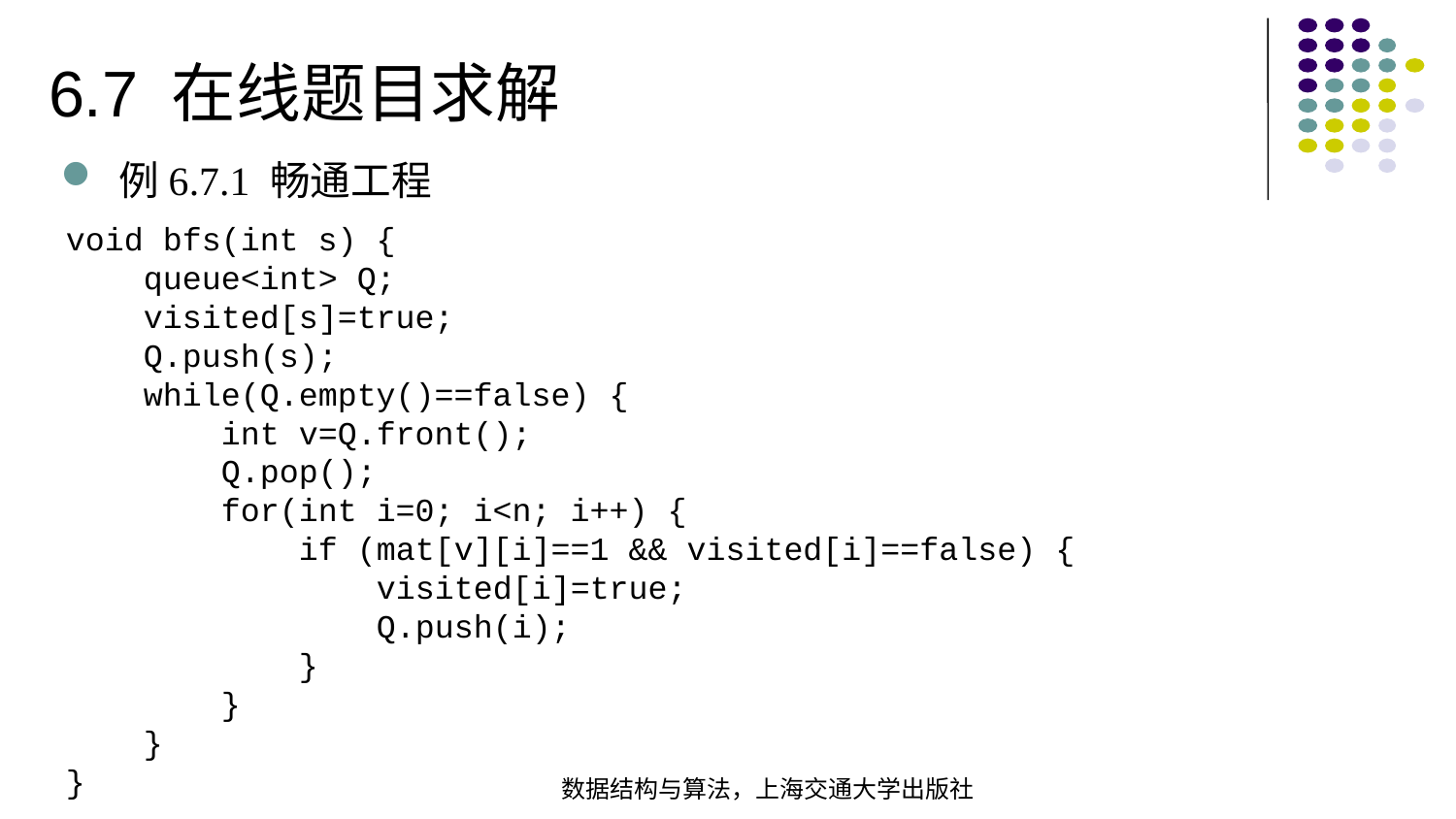

6.7 在线题目求解
例6.7.1 畅通工程
void bfs(int s) {    queue<int> Q;    visited[s]=true;    Q.push(s);    while(Q.empty()==false) {        int v=Q.front();        Q.pop();        for(int i=0; i<n; i++) {            if (mat[v][i]==1 && visited[i]==false) {                visited[i]=true;                Q.push(i);            }        }    }
}